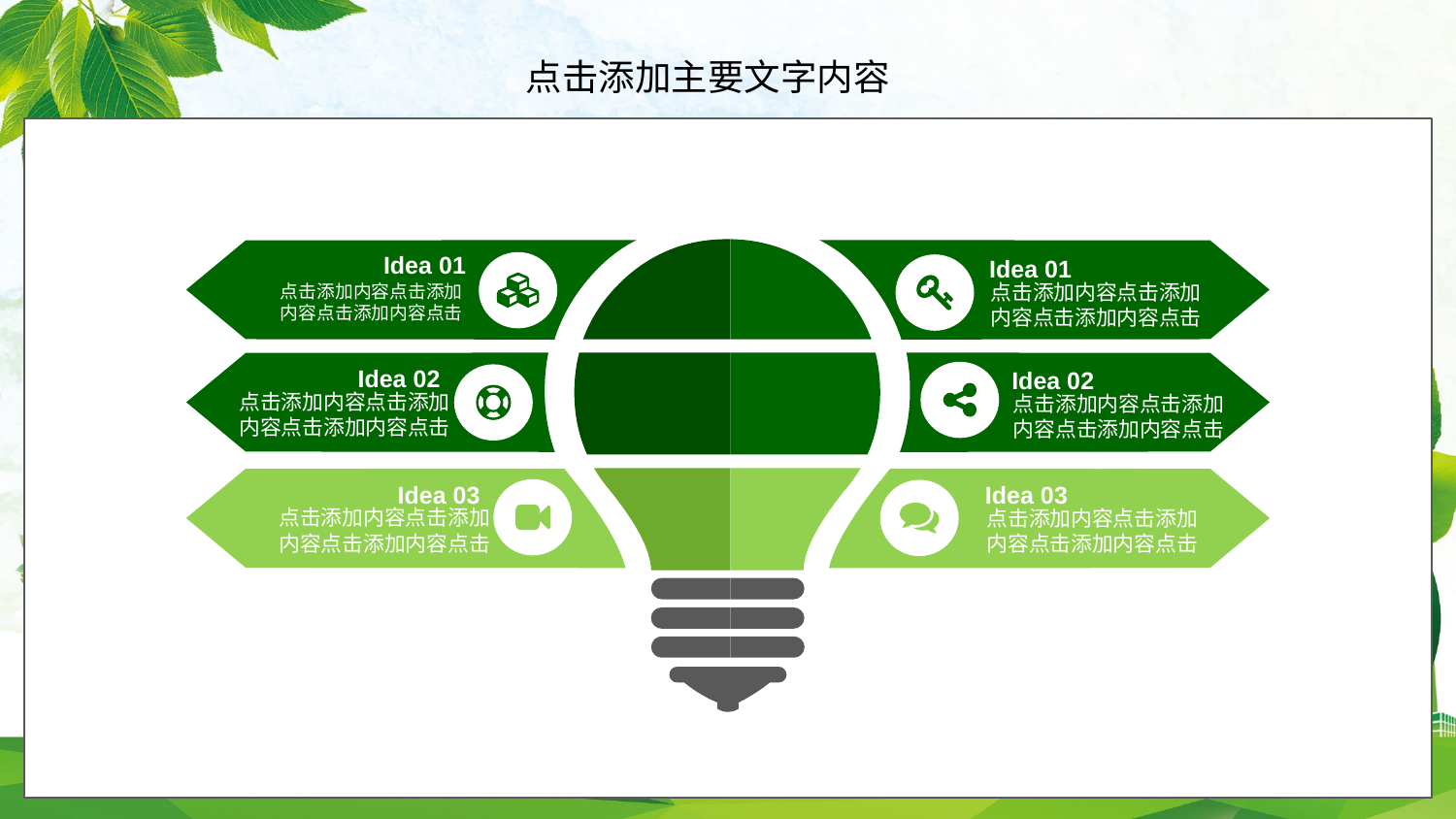

Idea 01
点击添加内容点击添加
内容点击添加内容点击

Idea 01
点击添加内容点击添加
内容点击添加内容点击

Idea 02
点击添加内容点击添加
内容点击添加内容点击

Idea 02
点击添加内容点击添加
内容点击添加内容点击

Idea 03
点击添加内容点击添加
内容点击添加内容点击
Idea 03
点击添加内容点击添加
内容点击添加内容点击